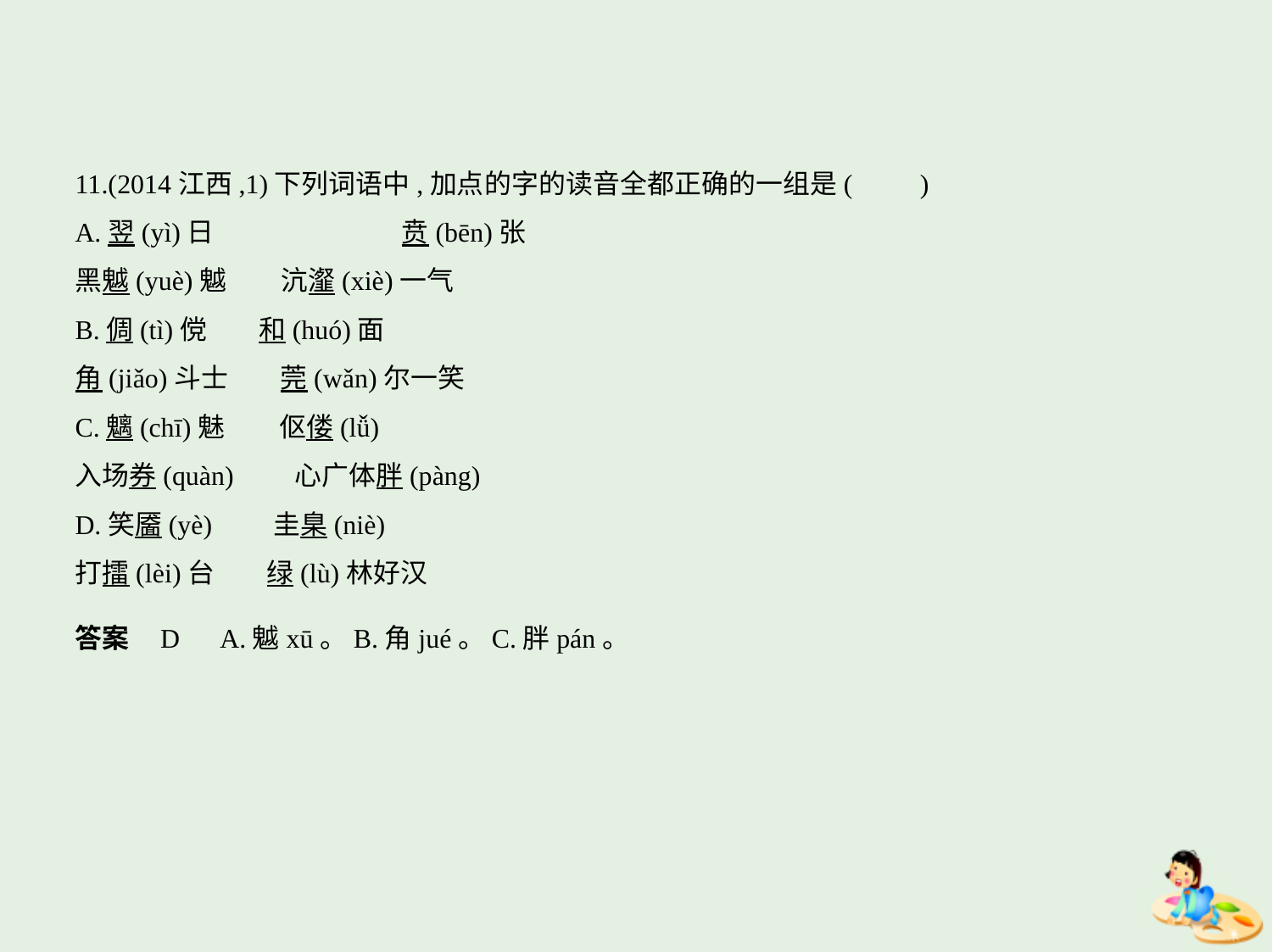

11.(2014江西,1)下列词语中,加点的字的读音全都正确的一组是(　　)
A.翌(yì)日　　　　　　    贲(bēn)张
黑魆(yuè)魆　　沆瀣(xiè)一气
B.倜(tì)傥　    和(huó)面
角(jiǎo)斗士　    莞(wǎn)尔一笑
C.魑(chī)魅　　伛偻(lǚ)
入场券(quàn)　　心广体胖(pàng)
D.笑靥(yè)　　圭臬(niè)
打擂(lèi)台　    绿(lù)林好汉
答案    D　A.魆xū。B.角jué。C.胖pán。